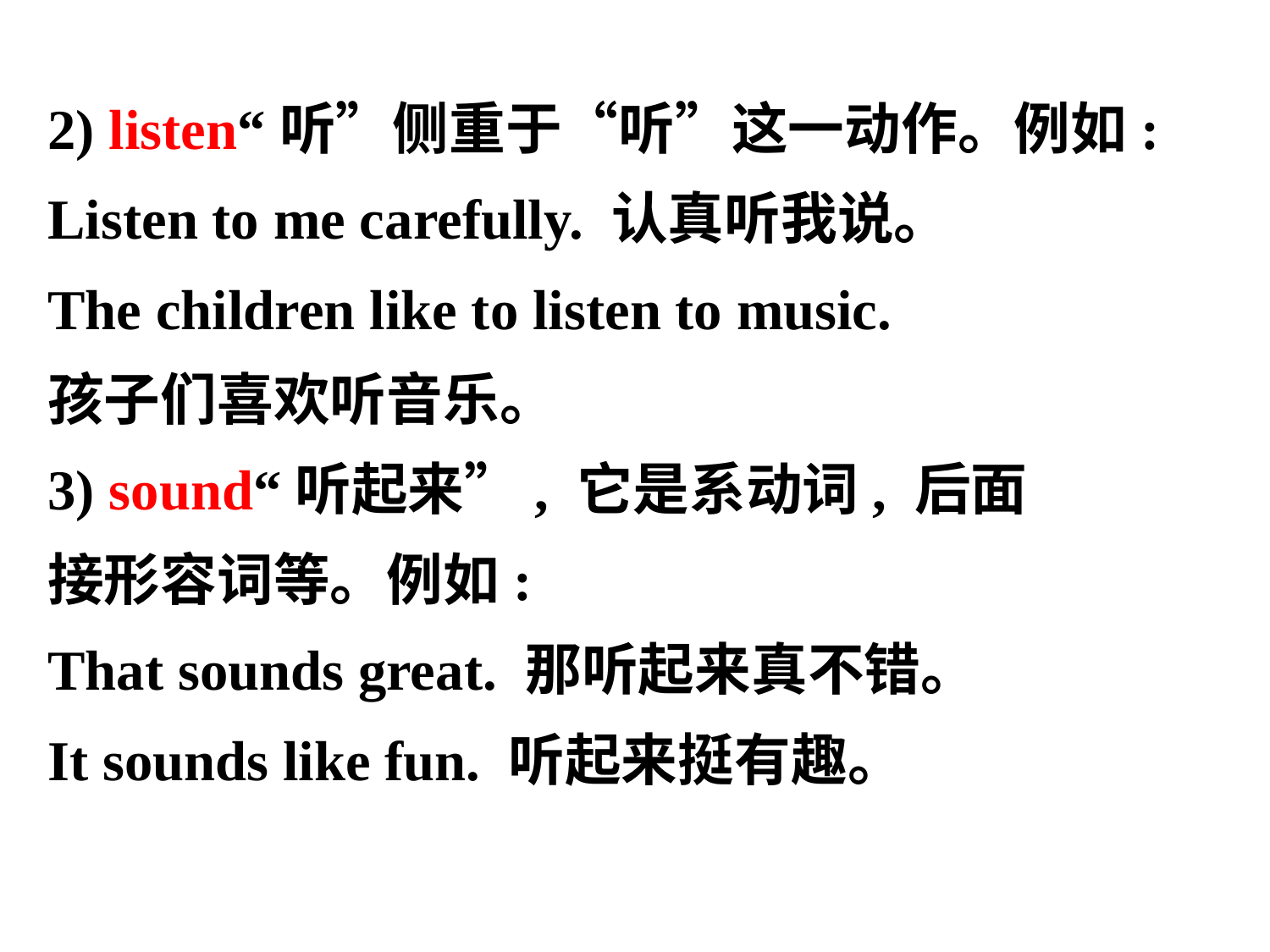

2) listen“听”侧重于“听”这一动作。例如:
Listen to me carefully. 认真听我说。
The children like to listen to music.
孩子们喜欢听音乐。
3) sound“听起来”, 它是系动词, 后面
接形容词等。例如:
That sounds great. 那听起来真不错。
It sounds like fun. 听起来挺有趣。